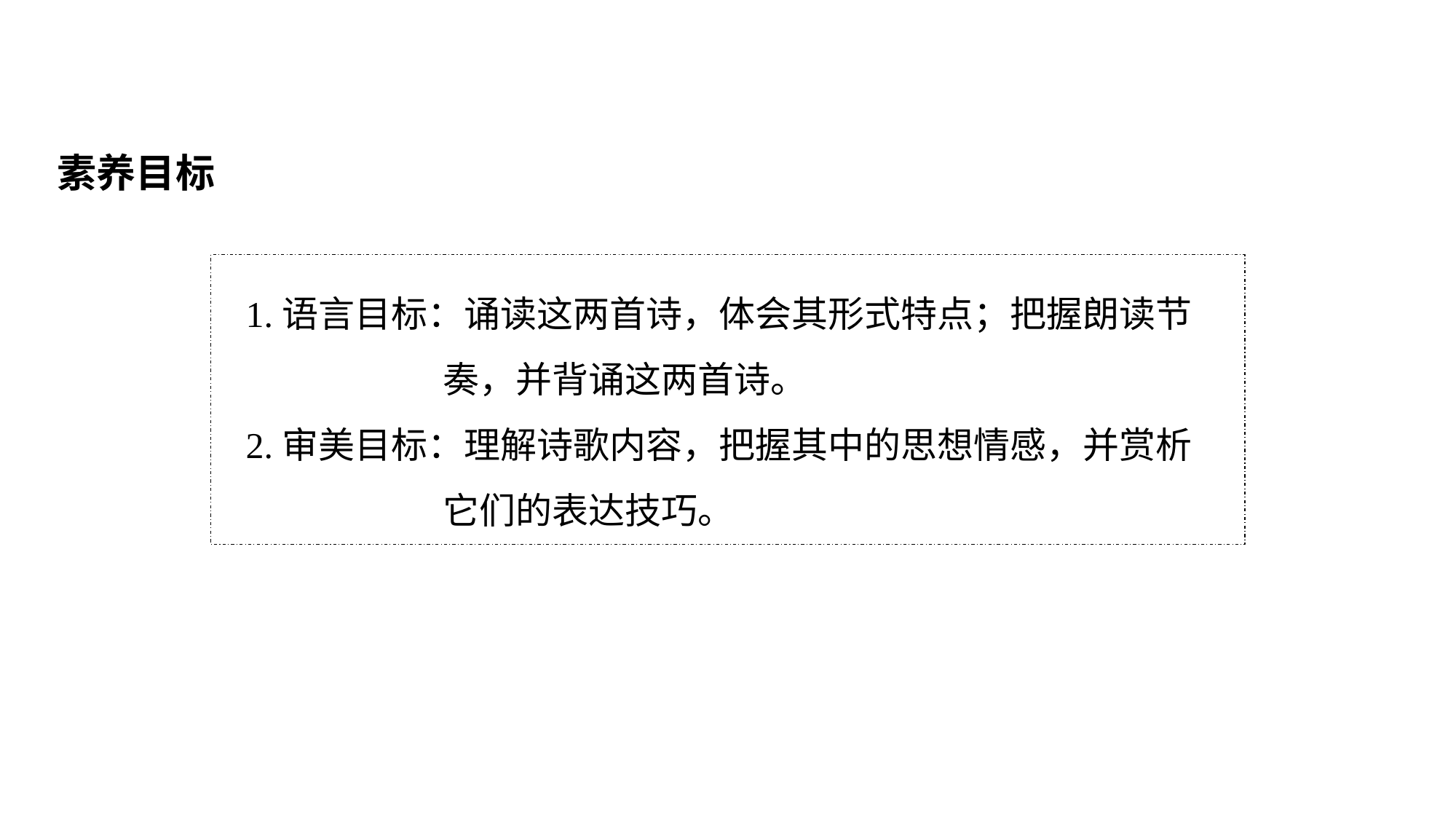

素养目标

1.语言目标：诵读这两首诗，体会其形式特点；把握朗读节
                       奏，并背诵这两首诗。
2.审美目标：理解诗歌内容，把握其中的思想情感，并赏析
                       它们的表达技巧。